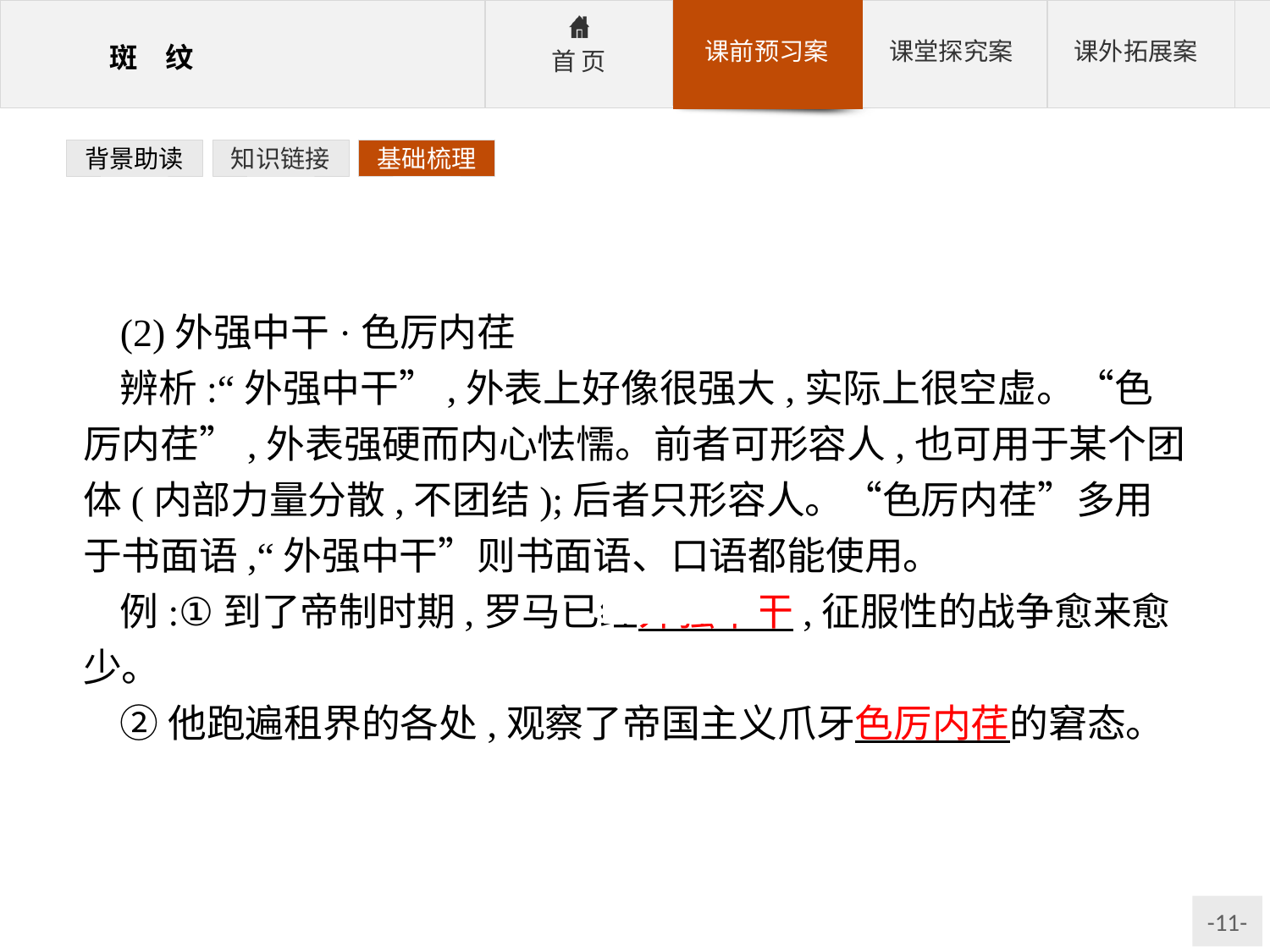

背景助读
知识链接
基础梳理
(2)外强中干·色厉内荏
辨析:“外强中干”,外表上好像很强大,实际上很空虚。“色厉内荏”,外表强硬而内心怯懦。前者可形容人,也可用于某个团体(内部力量分散,不团结);后者只形容人。“色厉内荏”多用于书面语,“外强中干”则书面语、口语都能使用。
例:①到了帝制时期,罗马已经外强中干,征服性的战争愈来愈少。
②他跑遍租界的各处,观察了帝国主义爪牙色厉内荏的窘态。